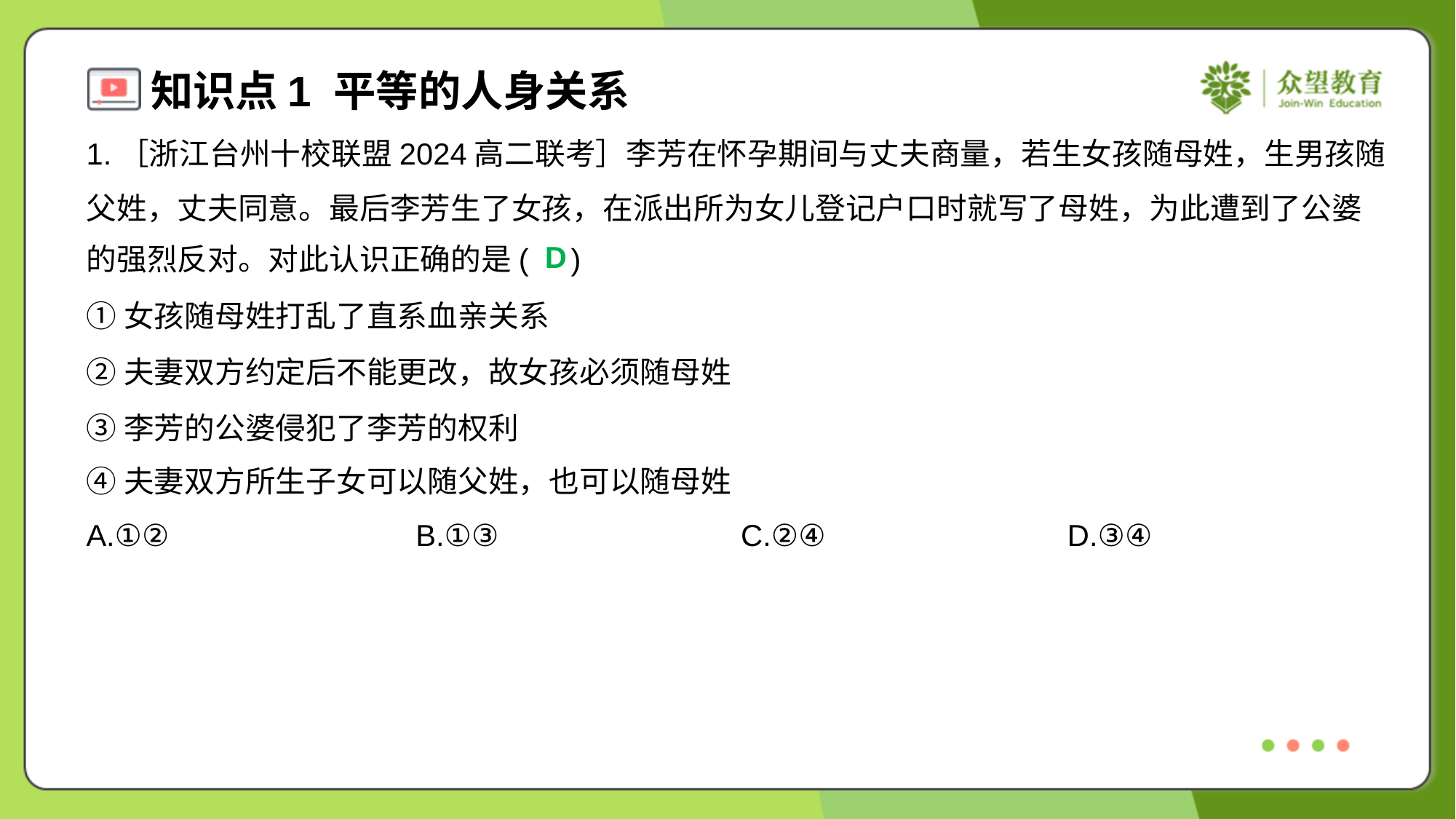

1.［浙江台州十校联盟2024高二联考］李芳在怀孕期间与丈夫商量，若生女孩随母姓，生男孩随
父姓，丈夫同意。最后李芳生了女孩，在派出所为女儿登记户口时就写了母姓，为此遭到了公婆
的强烈反对。对此认识正确的是(     )
D
①女孩随母姓打乱了直系血亲关系
②夫妻双方约定后不能更改，故女孩必须随母姓
③李芳的公婆侵犯了李芳的权利
④夫妻双方所生子女可以随父姓，也可以随母姓
A.①②	B.①③	C.②④	D.③④